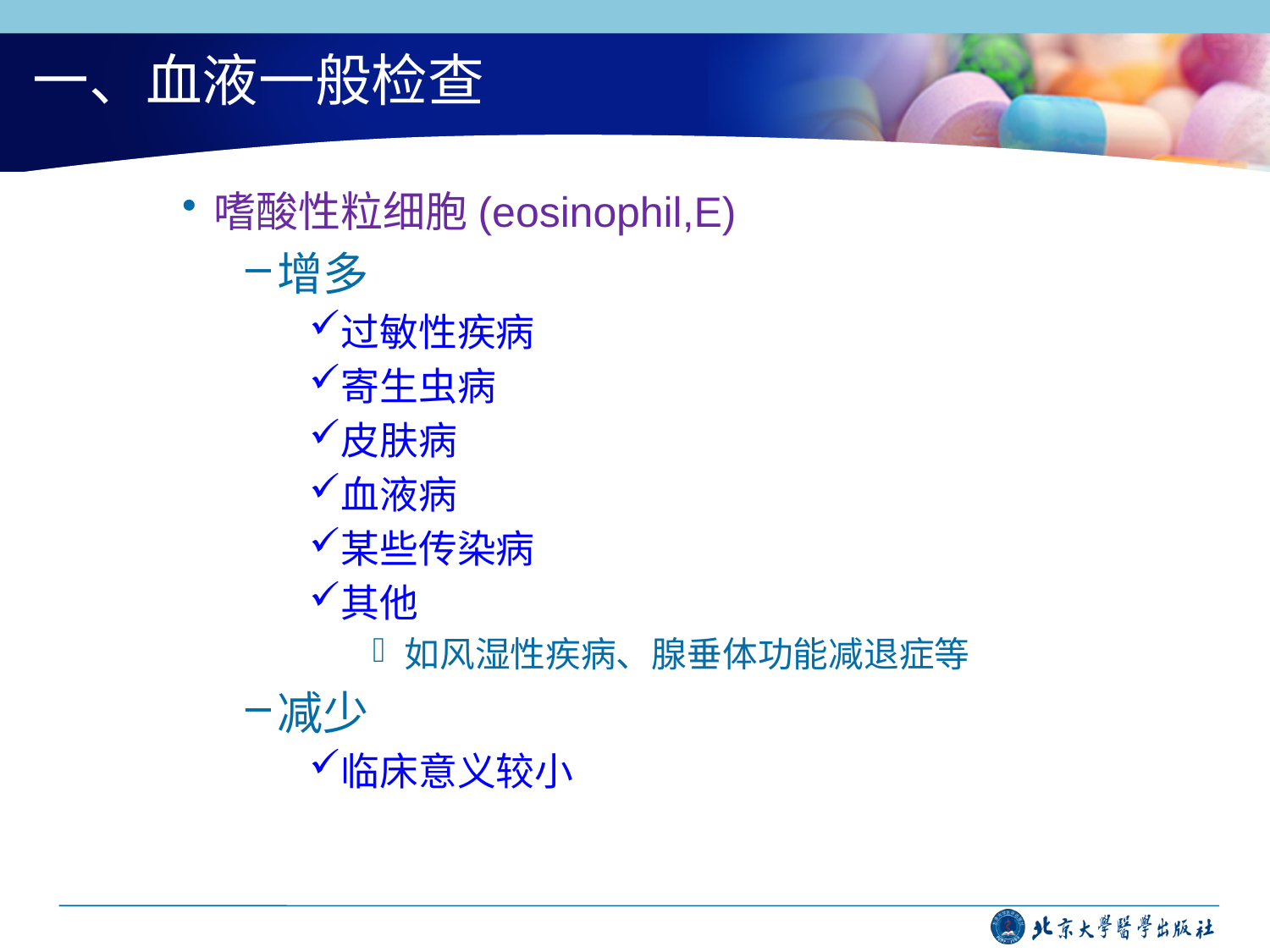

# 一、血液一般检查
嗜酸性粒细胞(eosinophil,E)
增多
过敏性疾病
寄生虫病
皮肤病
血液病
某些传染病
其他
如风湿性疾病、腺垂体功能减退症等
减少
临床意义较小